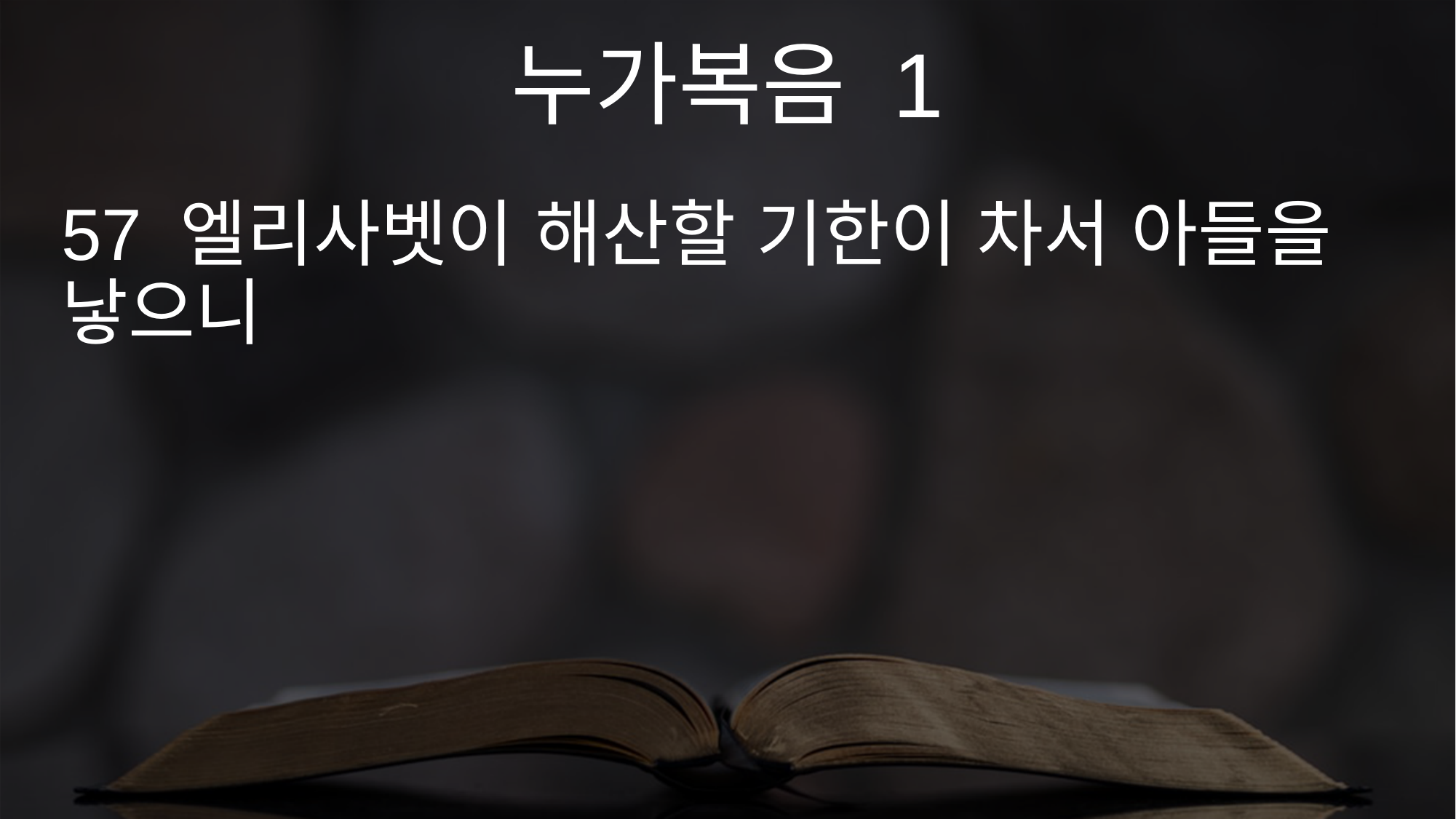

누가복음 1
57 엘리사벳이 해산할 기한이 차서 아들을 낳으니